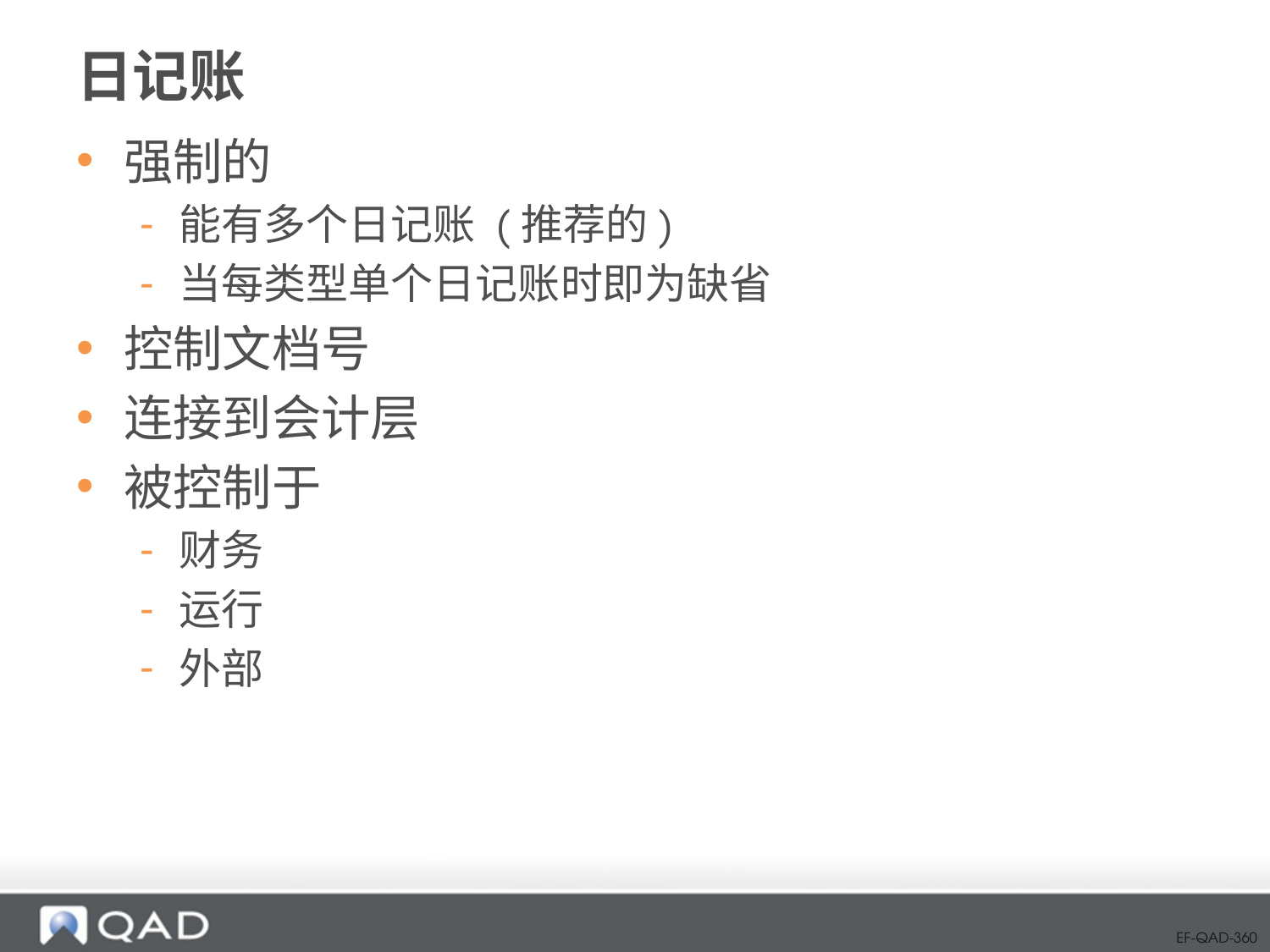

# 日记账
强制的
能有多个日记账 (推荐的)
当每类型单个日记账时即为缺省
控制文档号
连接到会计层
被控制于
财务
运行
外部
EF-QAD-360